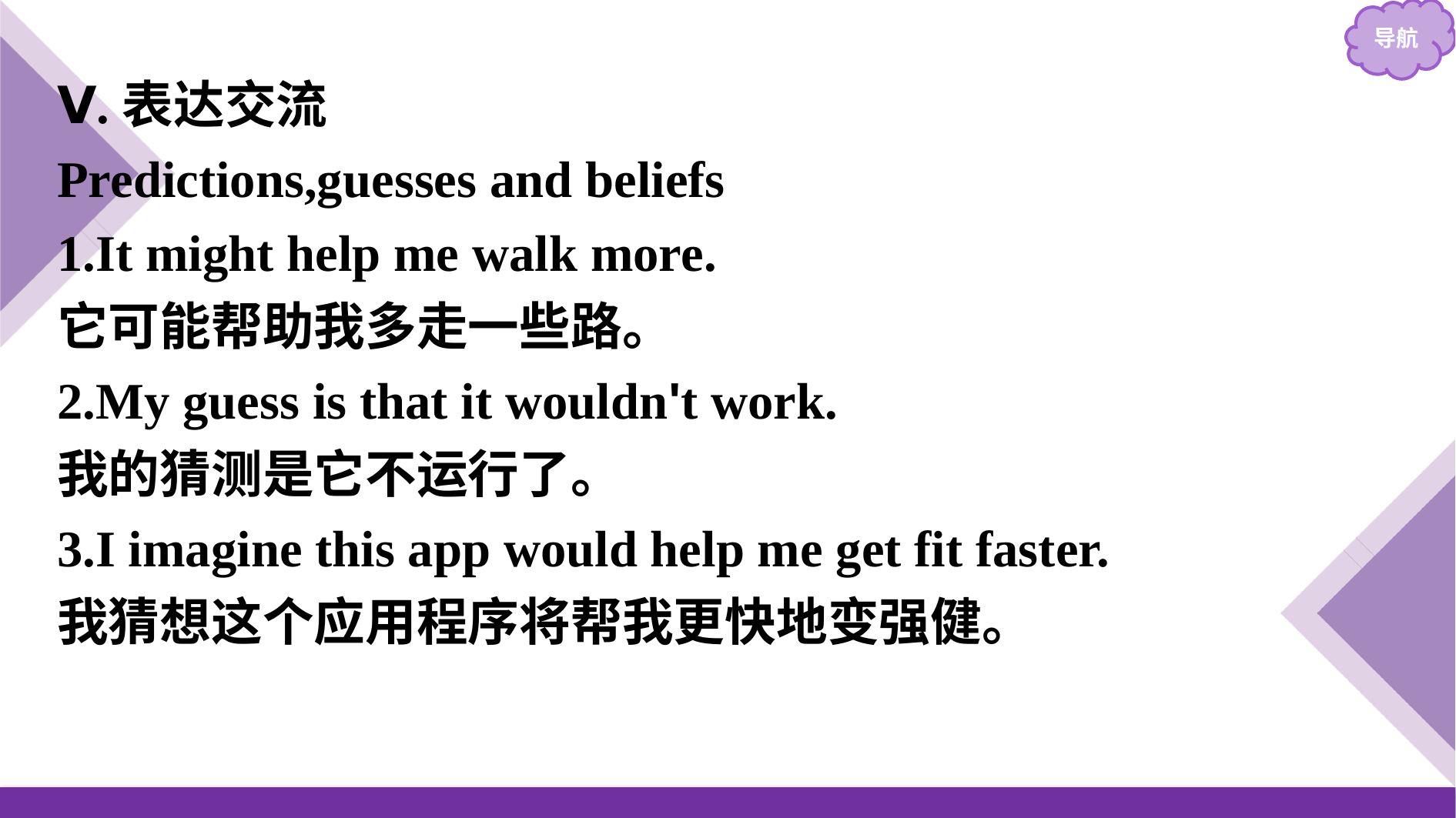

Ⅴ.表达交流
Predictions,guesses and beliefs
1.It might help me walk more.
它可能帮助我多走一些路。
2.My guess is that it wouldn't work.
我的猜测是它不运行了。
3.I imagine this app would help me get fit faster.
我猜想这个应用程序将帮我更快地变强健。